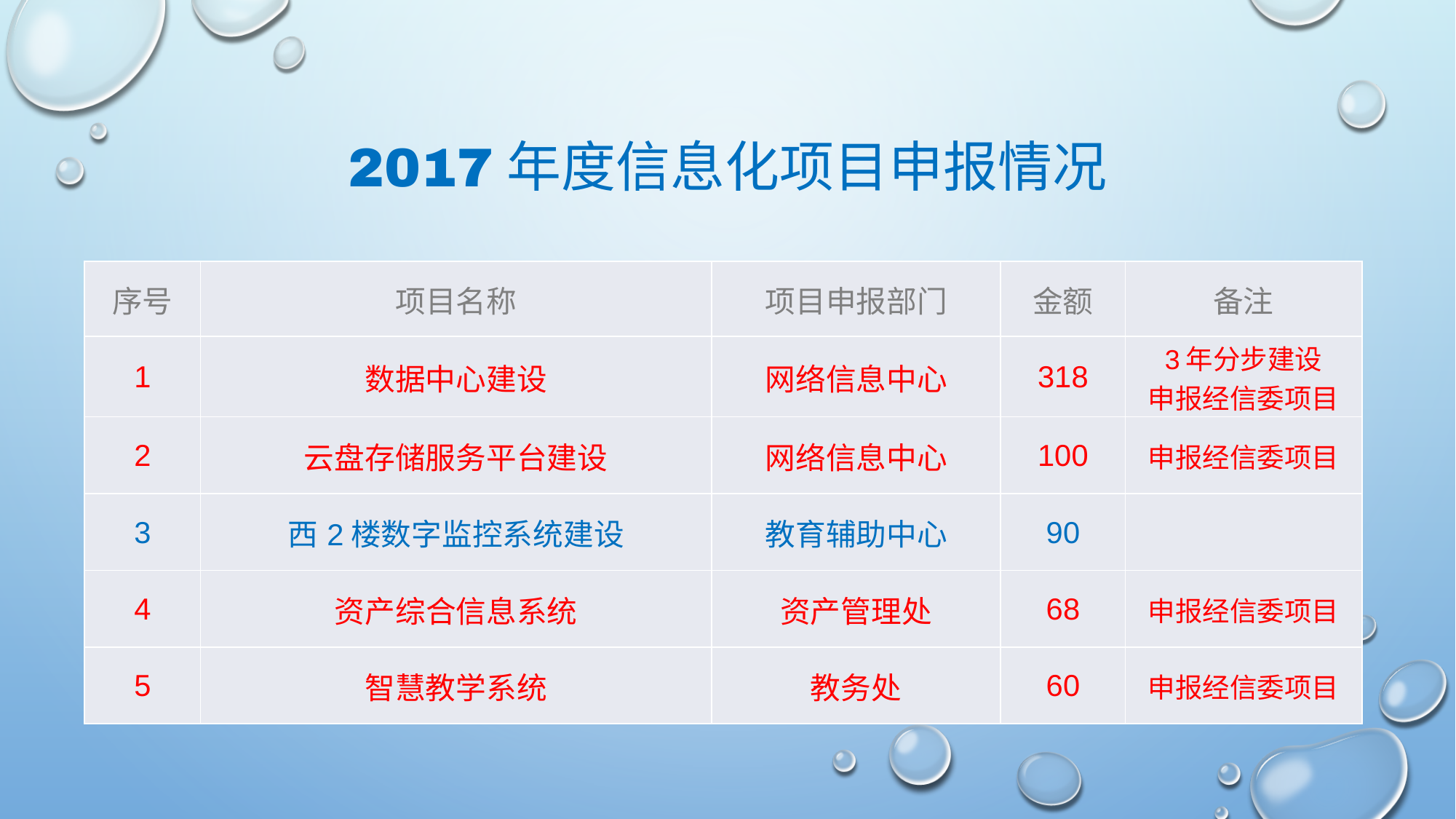

# 2017年度信息化项目申报情况
| 序号 | 项目名称 | 项目申报部门 | 金额 | 备注 |
| --- | --- | --- | --- | --- |
| 1 | 数据中心建设 | 网络信息中心 | 318 | 3年分步建设 申报经信委项目 |
| 2 | 云盘存储服务平台建设 | 网络信息中心 | 100 | 申报经信委项目 |
| 3 | 西2楼数字监控系统建设 | 教育辅助中心 | 90 |  |
| 4 | 资产综合信息系统 | 资产管理处 | 68 | 申报经信委项目 |
| 5 | 智慧教学系统 | 教务处 | 60 | 申报经信委项目 |